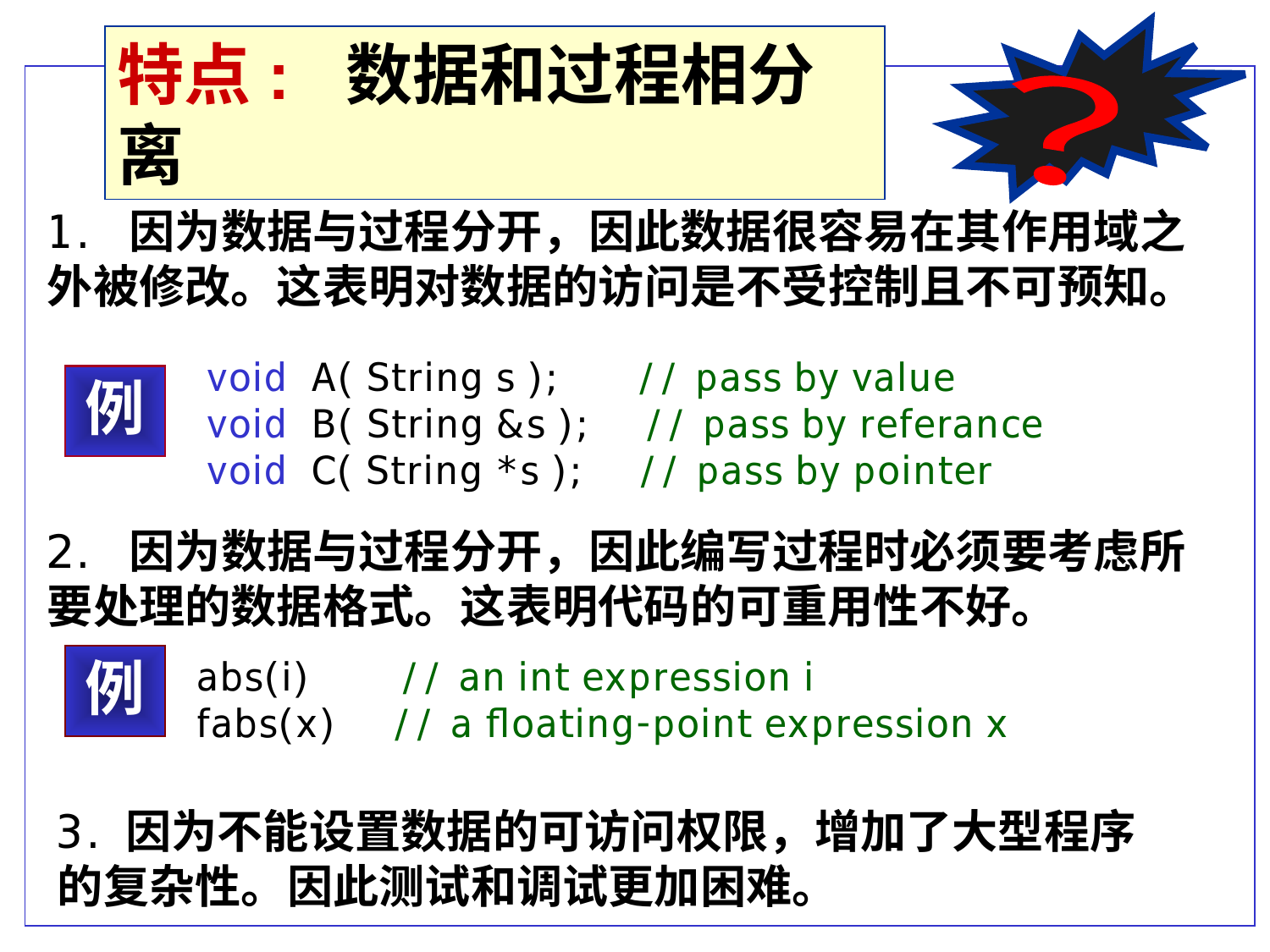

特点:  数据和过程相分离

？
1.  因为数据与过程分开，因此数据很容易在其作用域之外被修改。这表明对数据的访问是不受控制且不可预知。
void  A( String s );       // pass by value
void  B( String &s );     // pass by referance
void  C( String *s );     // pass by pointer
例
2.  因为数据与过程分开，因此编写过程时必须要考虑所要处理的数据格式。这表明代码的可重用性不好。
函数或过程
例
abs(i)        // an int expression i
fabs(x)     // a floating-point expression x
3. 因为不能设置数据的可访问权限，增加了大型程序的复杂性。因此测试和调试更加困难。